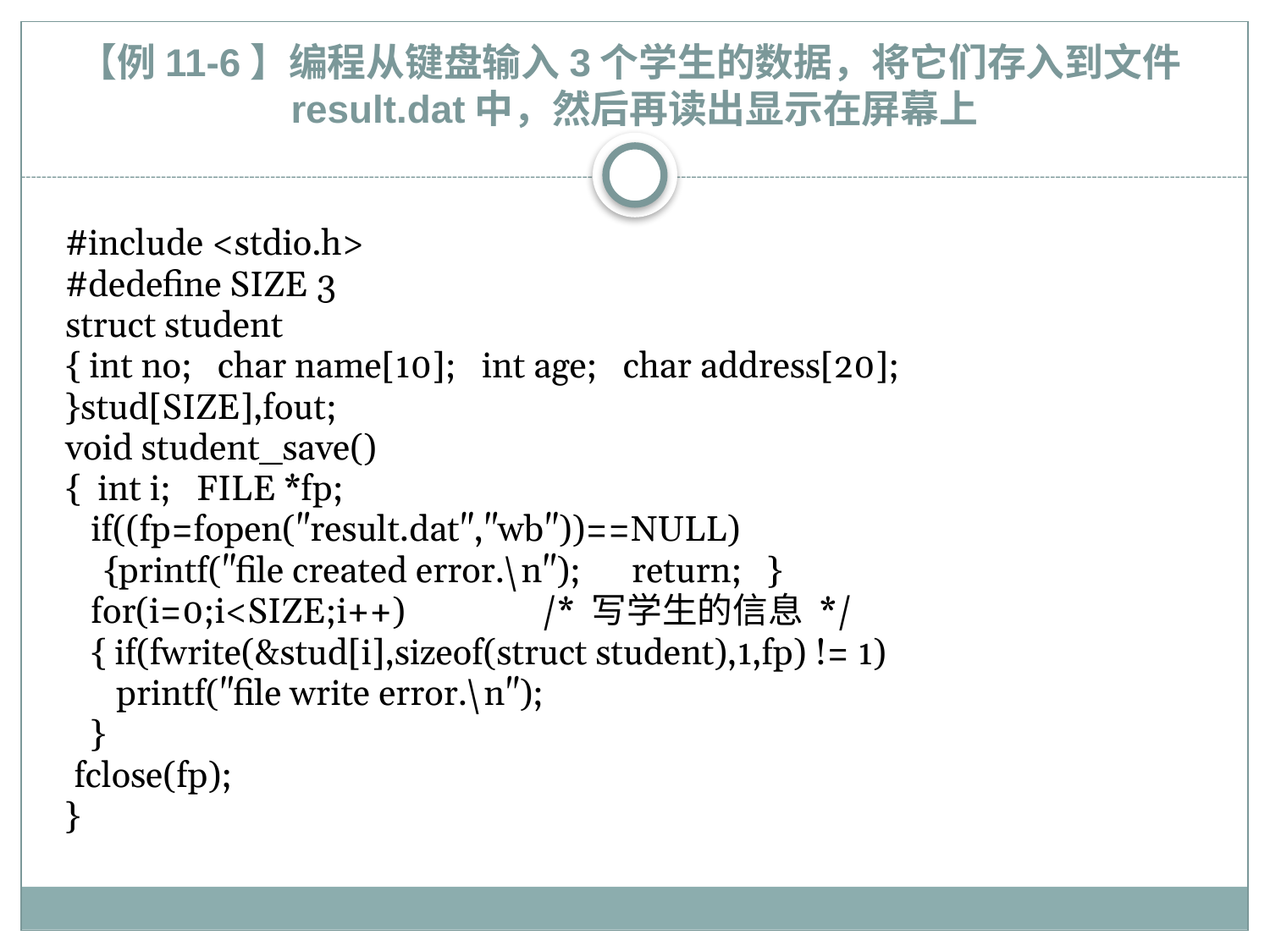

# 【例11-6】编程从键盘输入3个学生的数据，将它们存入到文件result.dat中，然后再读出显示在屏幕上
#include <stdio.h>
#dedefine SIZE 3
struct student
{ int no;   char name[10];   int age;   char address[20];
}stud[SIZE],fout;
void student_save()
{  int i;   FILE *fp;
   if((fp=fopen("result.dat","wb"))==NULL)
	{printf("file created error.\n");      return;   }
   for(i=0;i<SIZE;i++)                /* 写学生的信息 */
   { if(fwrite(&stud[i],sizeof(struct student),1,fp) != 1)
      printf("file write error.\n");
   }
 fclose(fp);
}